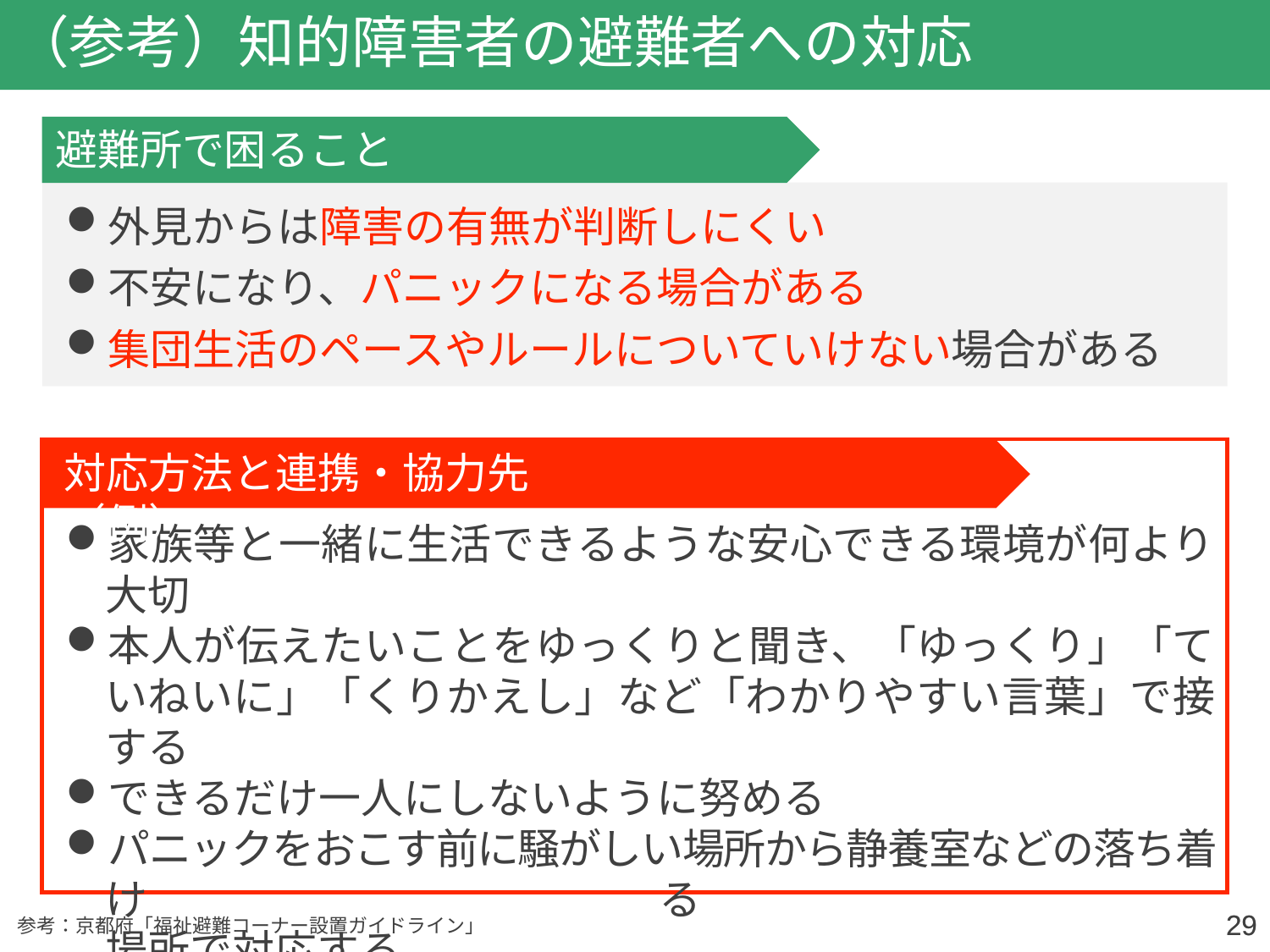

# （参考）知的障害者の避難者への対応

避難所で困ること

外見からは障害の有無が判断しにくい
不安になり、パニックになる場合がある
集団生活のペースやルールについていけない場合がある

対応方法と連携・協力先（例）

家族等と一緒に生活できるような安心できる環境が何より大切
本人が伝えたいことをゆっくりと聞き、「ゆっくり」「ていねいに」「くりかえし」など「わかりやすい言葉」で接する
できるだけ一人にしないように努める
パニックをおこす前に騒がしい場所から静養室などの落ち着ける
場所で対応する
医療機関などと連携し、薬等が入手できる支援体制を構築
29
29
参考：京都府「福祉避難コーナー設置ガイドライン」